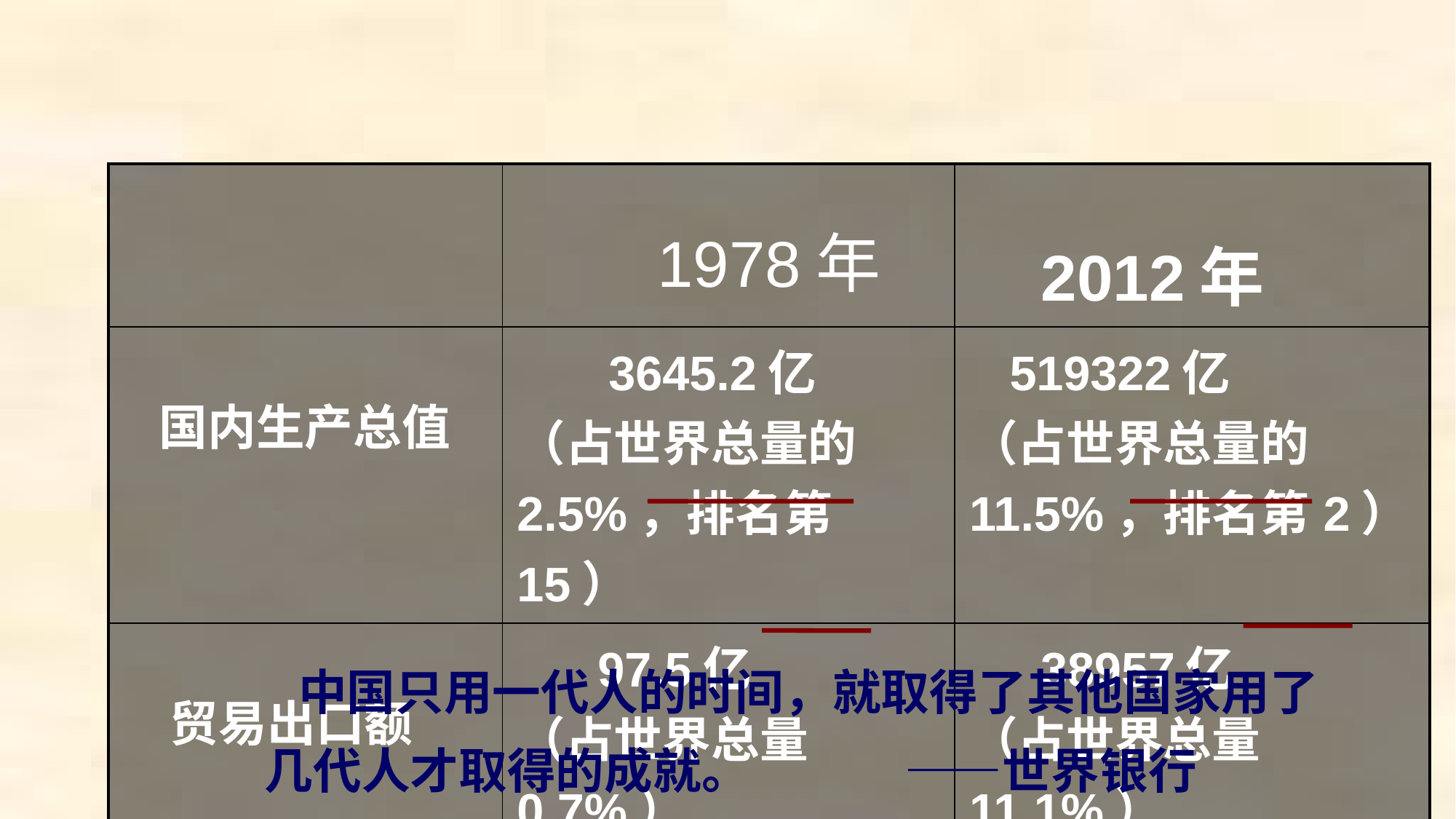

|  | 1978年 | 2012年 |
| --- | --- | --- |
| 国内生产总值 | 3645.2亿 （占世界总量的2.5%，排名第15） | 519322亿 （占世界总量的11.5%，排名第2） |
| 贸易出口额 | 97.5亿 （占世界总量0.7%） | 38957亿 （占世界总量11.1%） |

  中国只用一代人的时间，就取得了其他国家用了
几代人才取得的成就。              ——世界银行